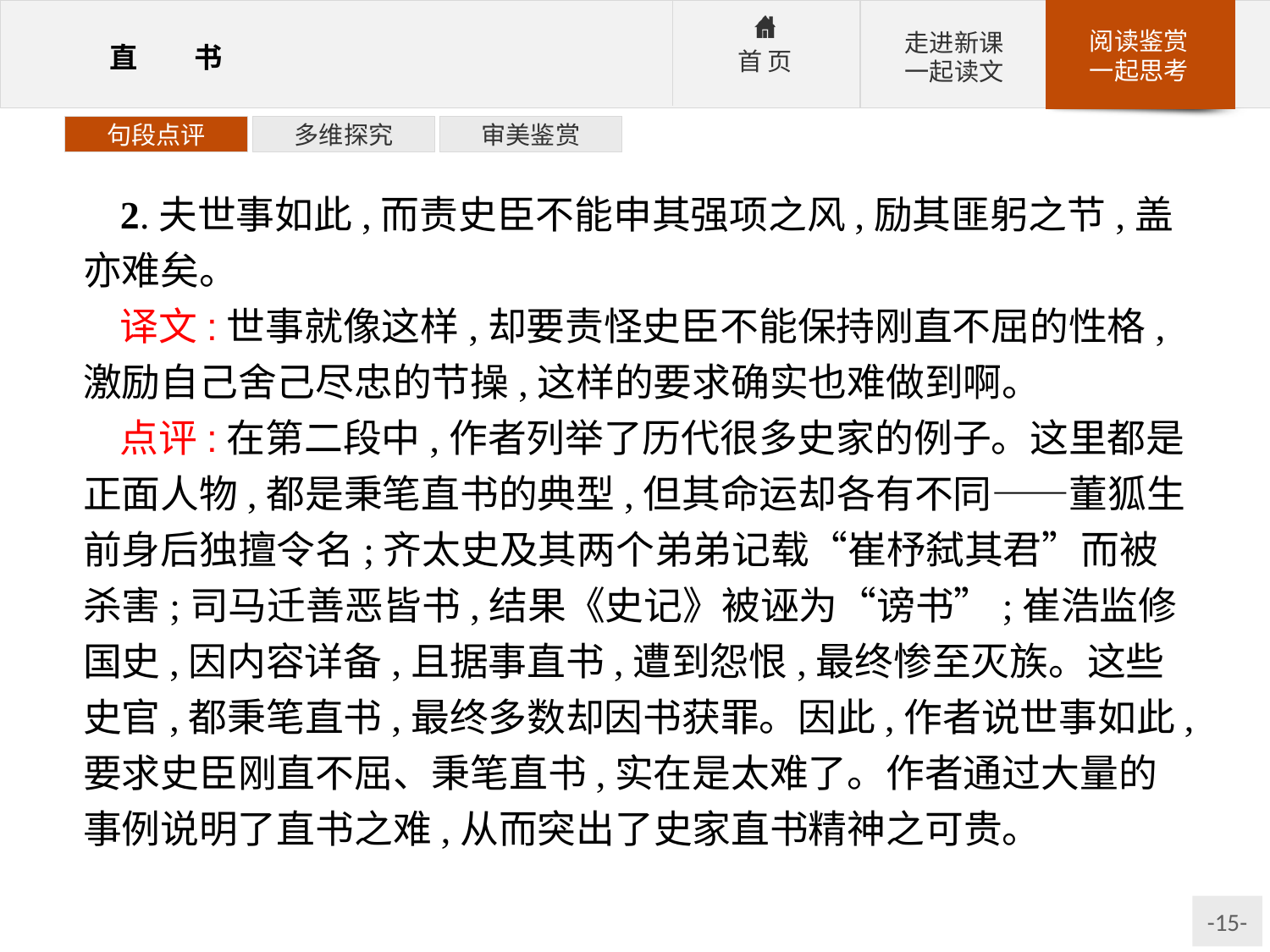

句段点评
多维探究
审美鉴赏
2.夫世事如此,而责史臣不能申其强项之风,励其匪躬之节,盖亦难矣。
译文:世事就像这样,却要责怪史臣不能保持刚直不屈的性格,激励自己舍己尽忠的节操,这样的要求确实也难做到啊。
点评:在第二段中,作者列举了历代很多史家的例子。这里都是正面人物,都是秉笔直书的典型,但其命运却各有不同——董狐生前身后独擅令名;齐太史及其两个弟弟记载“崔杼弑其君”而被杀害;司马迁善恶皆书,结果《史记》被诬为“谤书”;崔浩监修国史,因内容详备,且据事直书,遭到怨恨,最终惨至灭族。这些史官,都秉笔直书,最终多数却因书获罪。因此,作者说世事如此,要求史臣刚直不屈、秉笔直书,实在是太难了。作者通过大量的事例说明了直书之难,从而突出了史家直书精神之可贵。